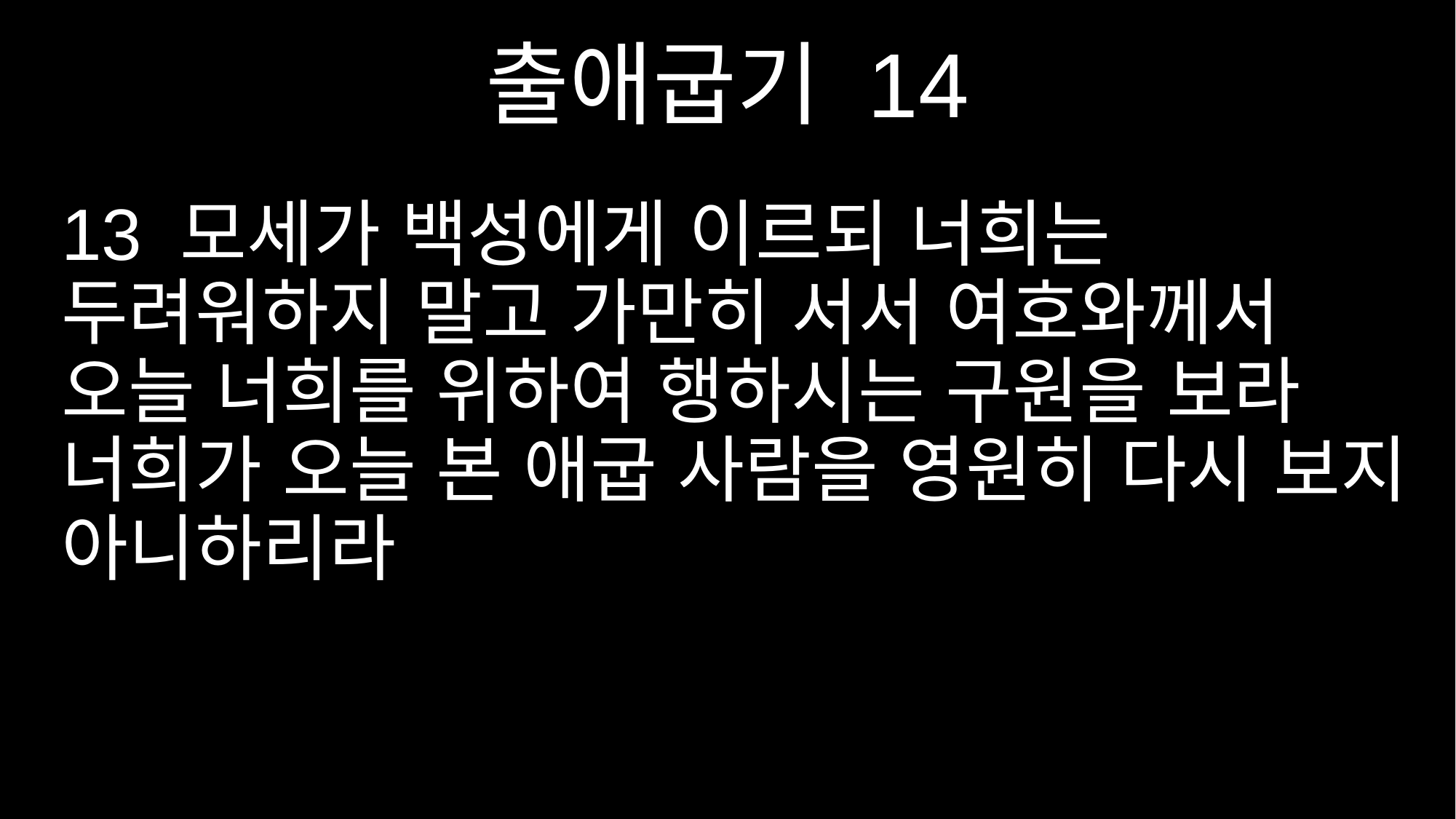

출애굽기 14
13 모세가 백성에게 이르되 너희는 두려워하지 말고 가만히 서서 여호와께서 오늘 너희를 위하여 행하시는 구원을 보라 너희가 오늘 본 애굽 사람을 영원히 다시 보지 아니하리라